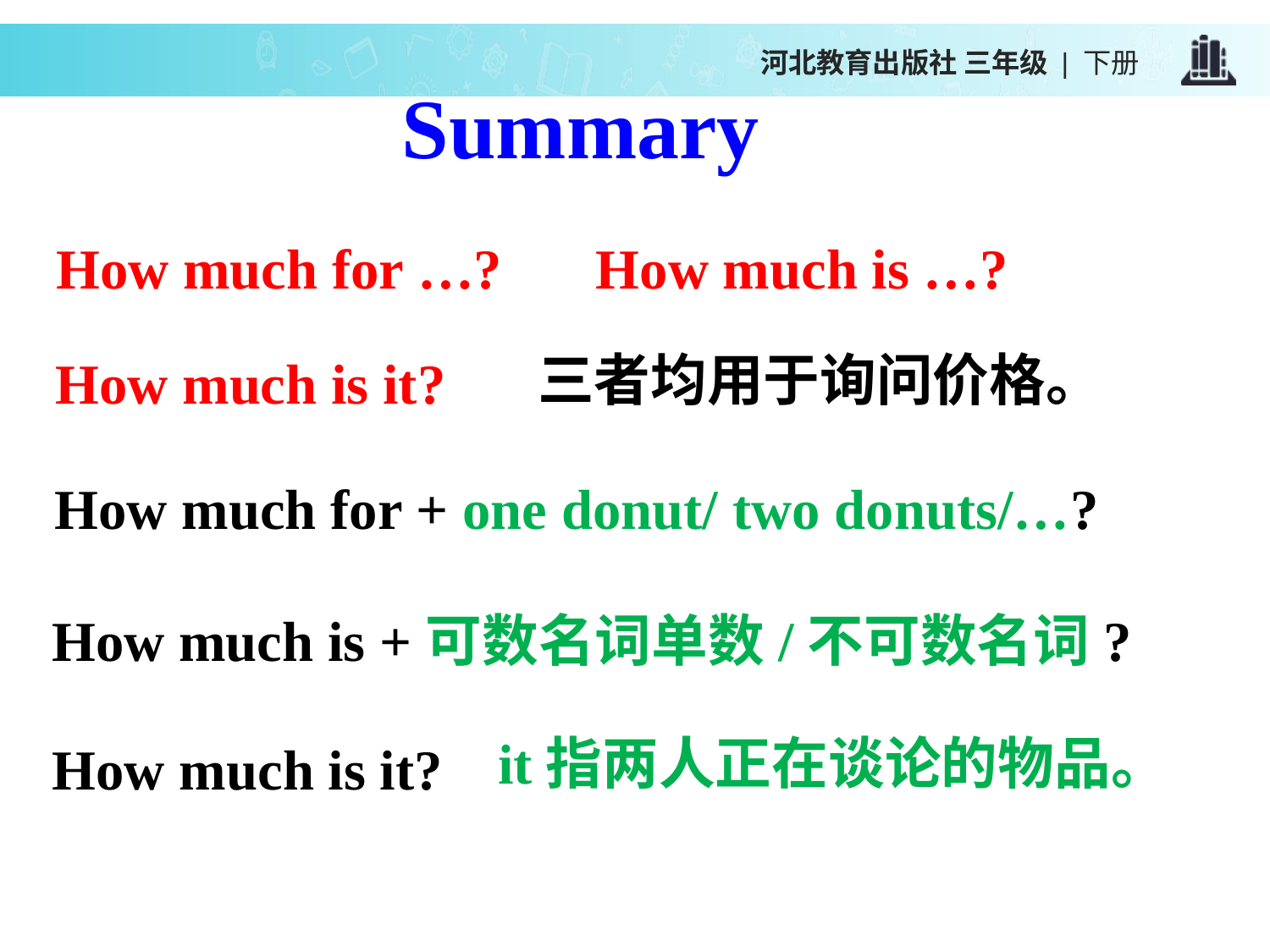

河北教育出版社 三年级 | 下册
Summary
How much for …?
How much is …?

三者均用于询问价格。
How much is it?
How much for + one donut/ two donuts/…?
How much is +可数名词单数/不可数名词?
it指两人正在谈论的物品。
How much is it?